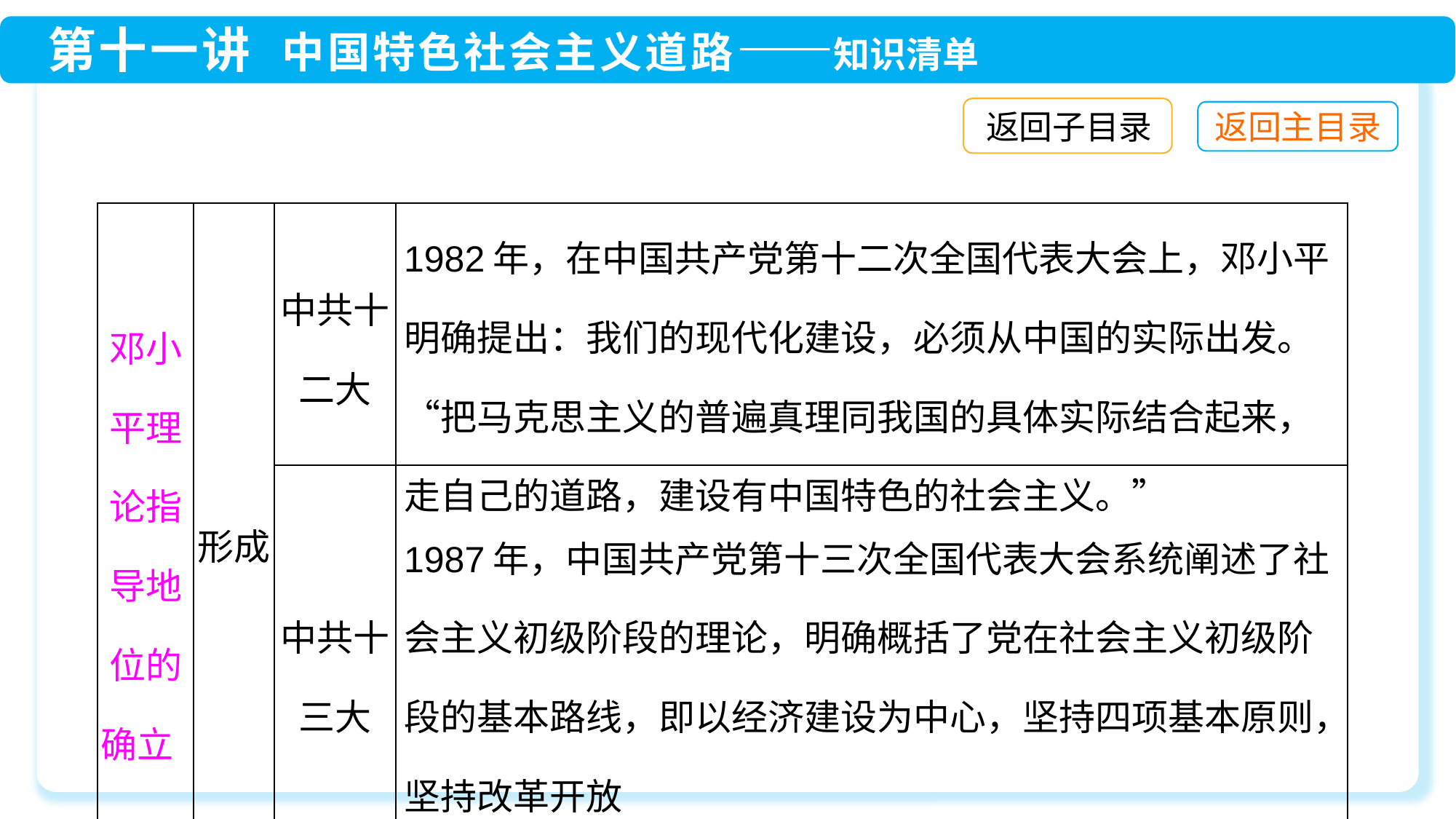

返回子目录
| 邓小平理论指导地位的确立 | 形成 | 中共十 二大 | 1982年，在中国共产党第十二次全国代表大会上，邓小平明确提出：我们的现代化建设，必须从中国的实际出发。“把马克思主义的普遍真理同我国的具体实际结合起来，走自己的道路，建设有中国特色的社会主义。” |
| --- | --- | --- | --- |
|  |  | 中共十 三大 | 1987年，中国共产党第十三次全国代表大会系统阐述了社会主义初级阶段的理论，明确概括了党在社会主义初级阶段的基本路线，即以经济建设为中心，坚持四项基本原则，坚持改革开放 |